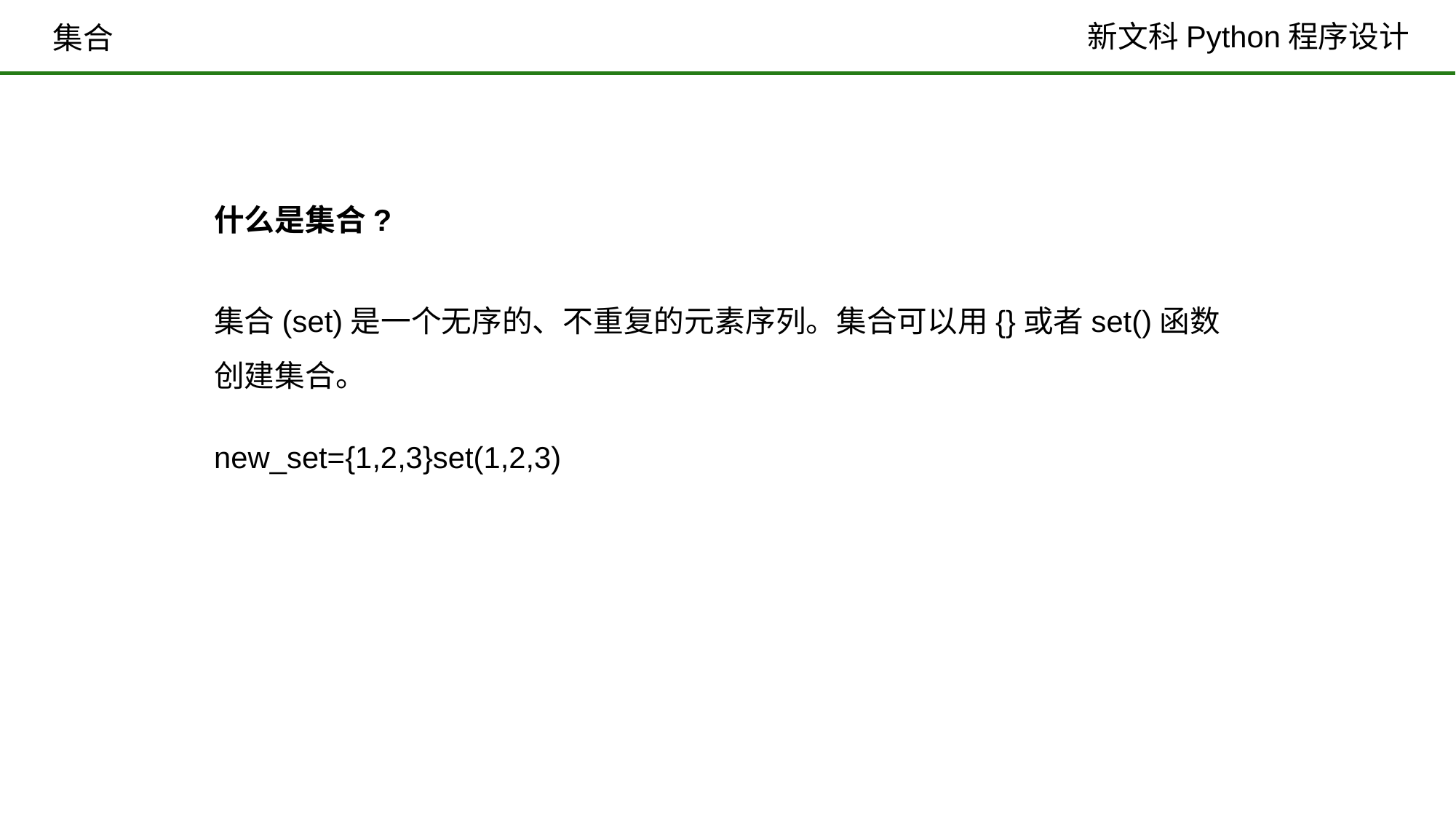

集合
什么是集合?
集合(set)是一个无序的、不重复的元素序列。集合可以用{}或者set()函数创建集合。
new_set={1,2,3}set(1,2,3)